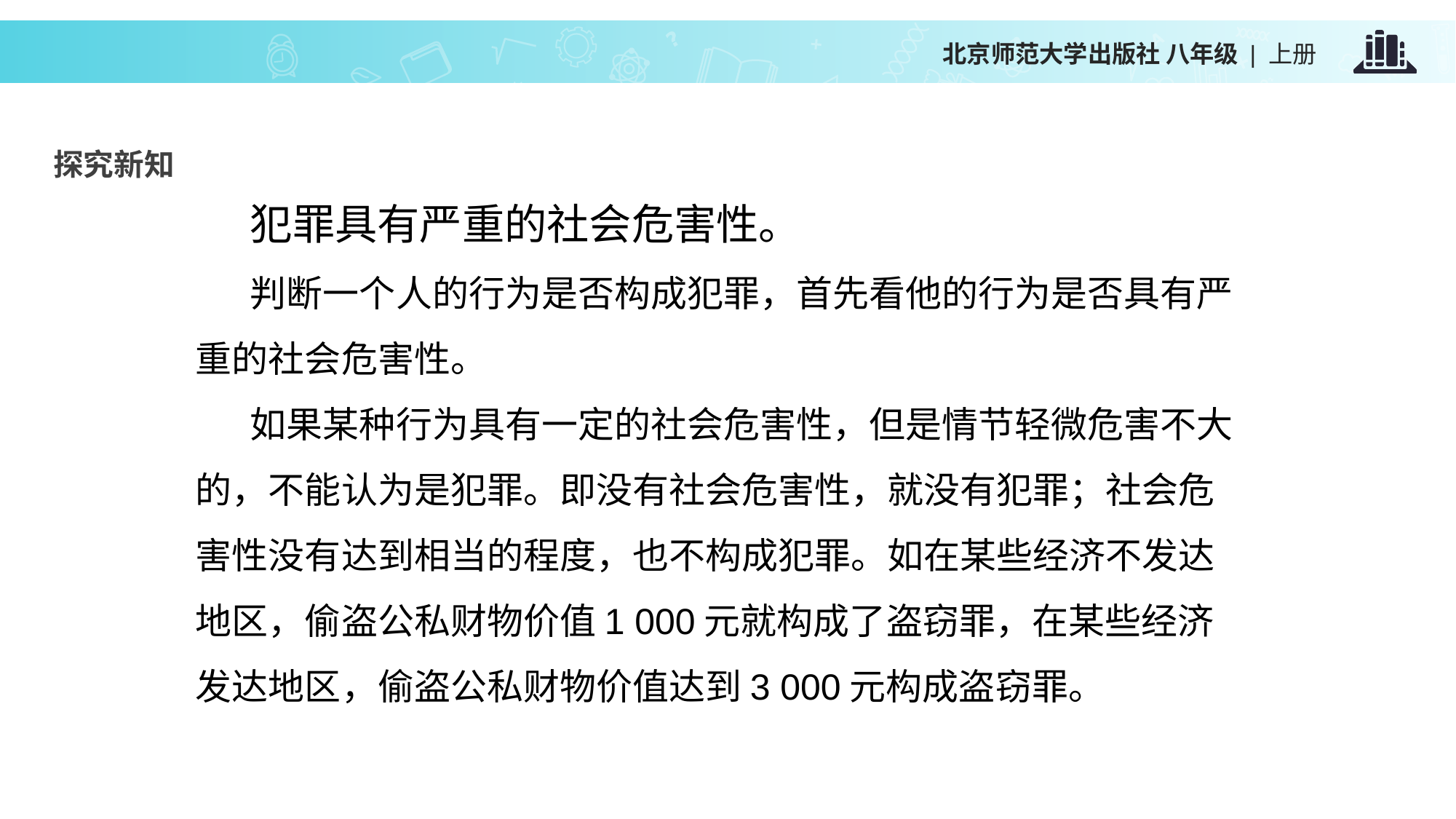

探究新知
犯罪具有严重的社会危害性。
判断一个人的行为是否构成犯罪，首先看他的行为是否具有严重的社会危害性。
如果某种行为具有一定的社会危害性，但是情节轻微危害不大的，不能认为是犯罪。即没有社会危害性，就没有犯罪；社会危害性没有达到相当的程度，也不构成犯罪。如在某些经济不发达地区，偷盗公私财物价值1 000元就构成了盗窃罪，在某些经济发达地区，偷盗公私财物价值达到3 000元构成盗窃罪。